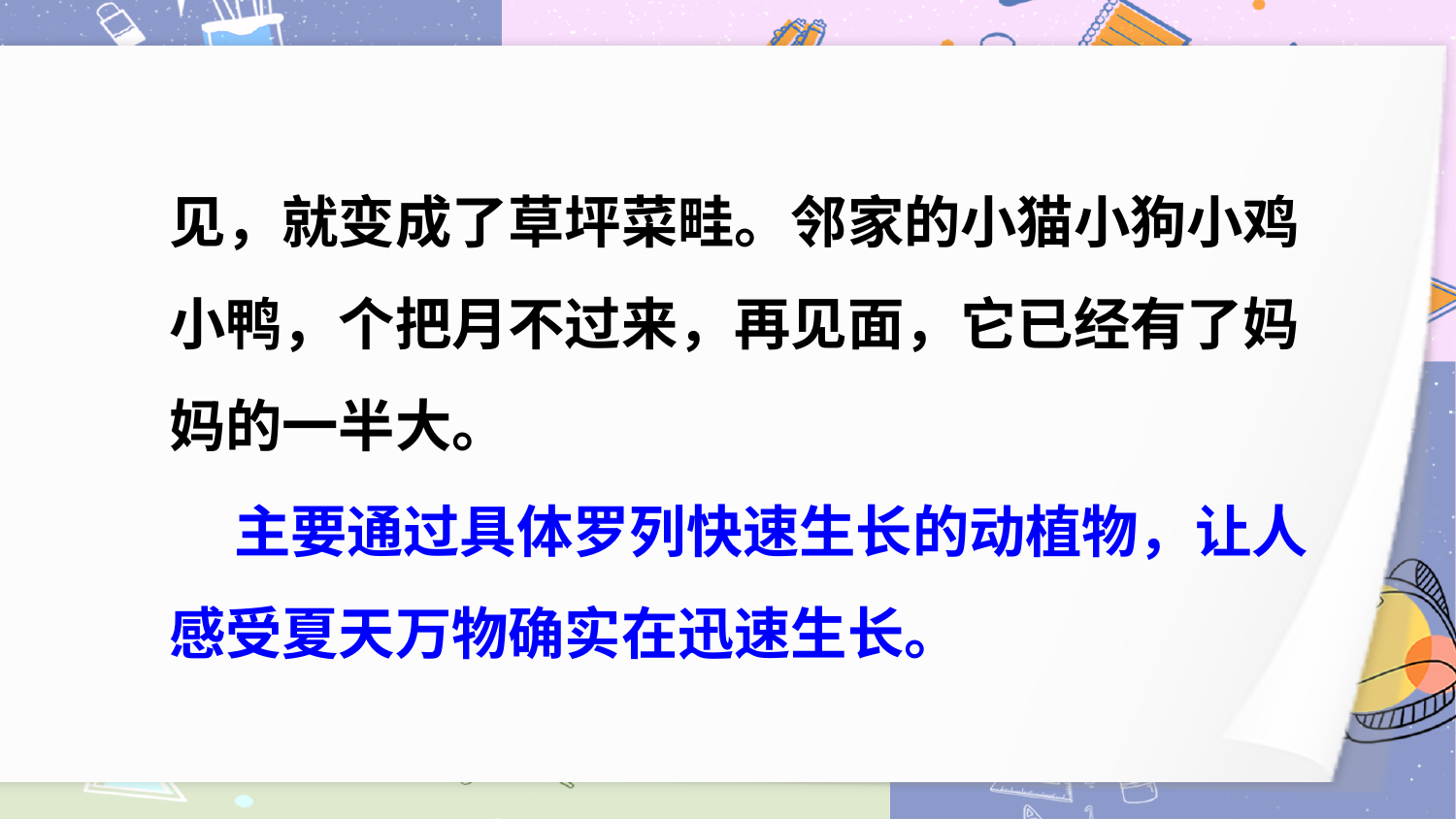

见，就变成了草坪菜畦。邻家的小猫小狗小鸡小鸭，个把月不过来，再见面，它已经有了妈妈的一半大。
    主要通过具体罗列快速生长的动植物，让人感受夏天万物确实在迅速生长。